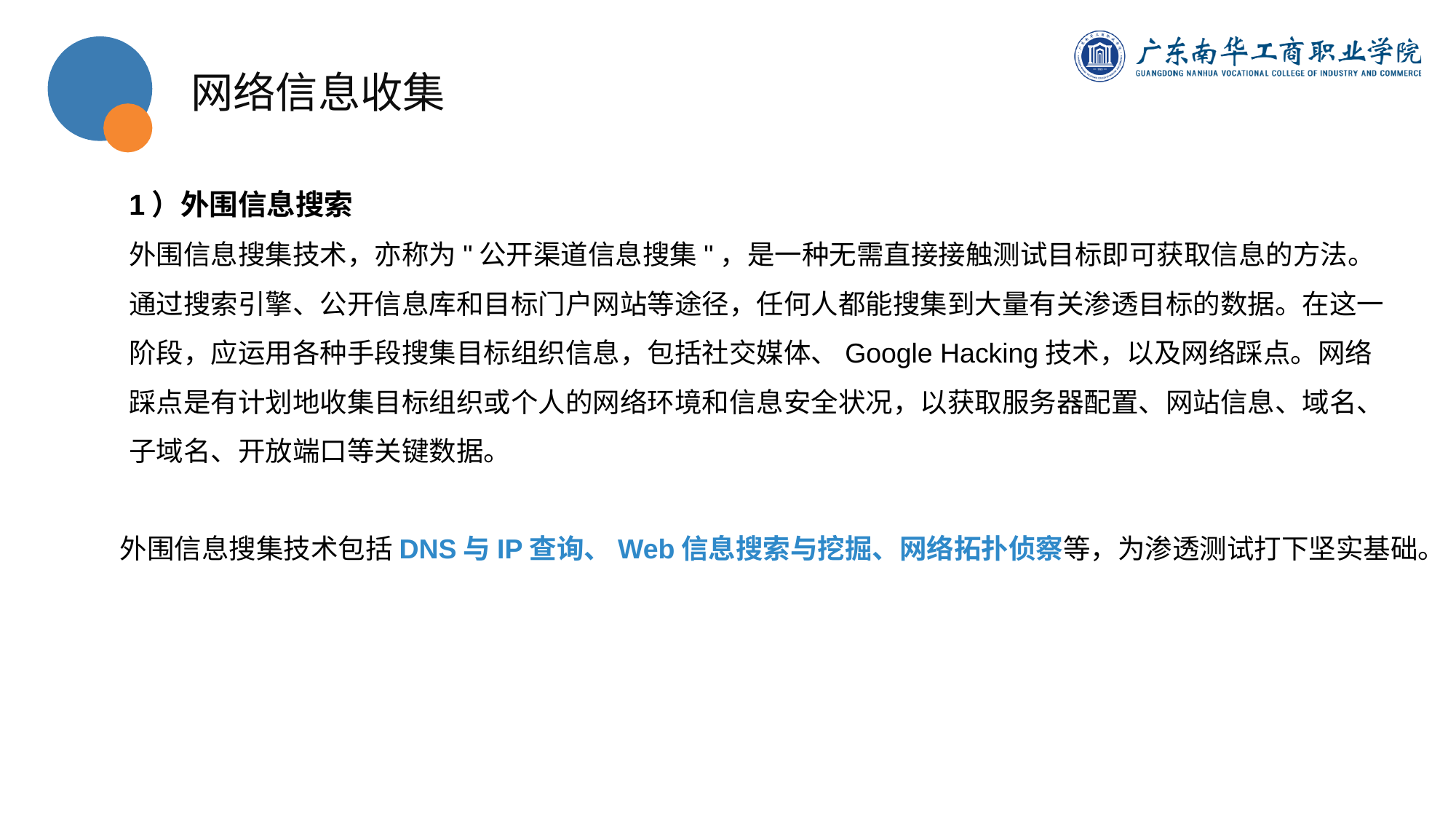

网络信息收集

1）外围信息搜索
外围信息搜集技术，亦称为"公开渠道信息搜集"，是一种无需直接接触测试目标即可获取信息的方法。通过搜索引擎、公开信息库和目标门户网站等途径，任何人都能搜集到大量有关渗透目标的数据。在这一阶段，应运用各种手段搜集目标组织信息，包括社交媒体、Google Hacking技术，以及网络踩点。网络踩点是有计划地收集目标组织或个人的网络环境和信息安全状况，以获取服务器配置、网站信息、域名、子域名、开放端口等关键数据。
外围信息搜集技术包括DNS与IP查询、Web信息搜索与挖掘、网络拓扑侦察等，为渗透测试打下坚实基础。